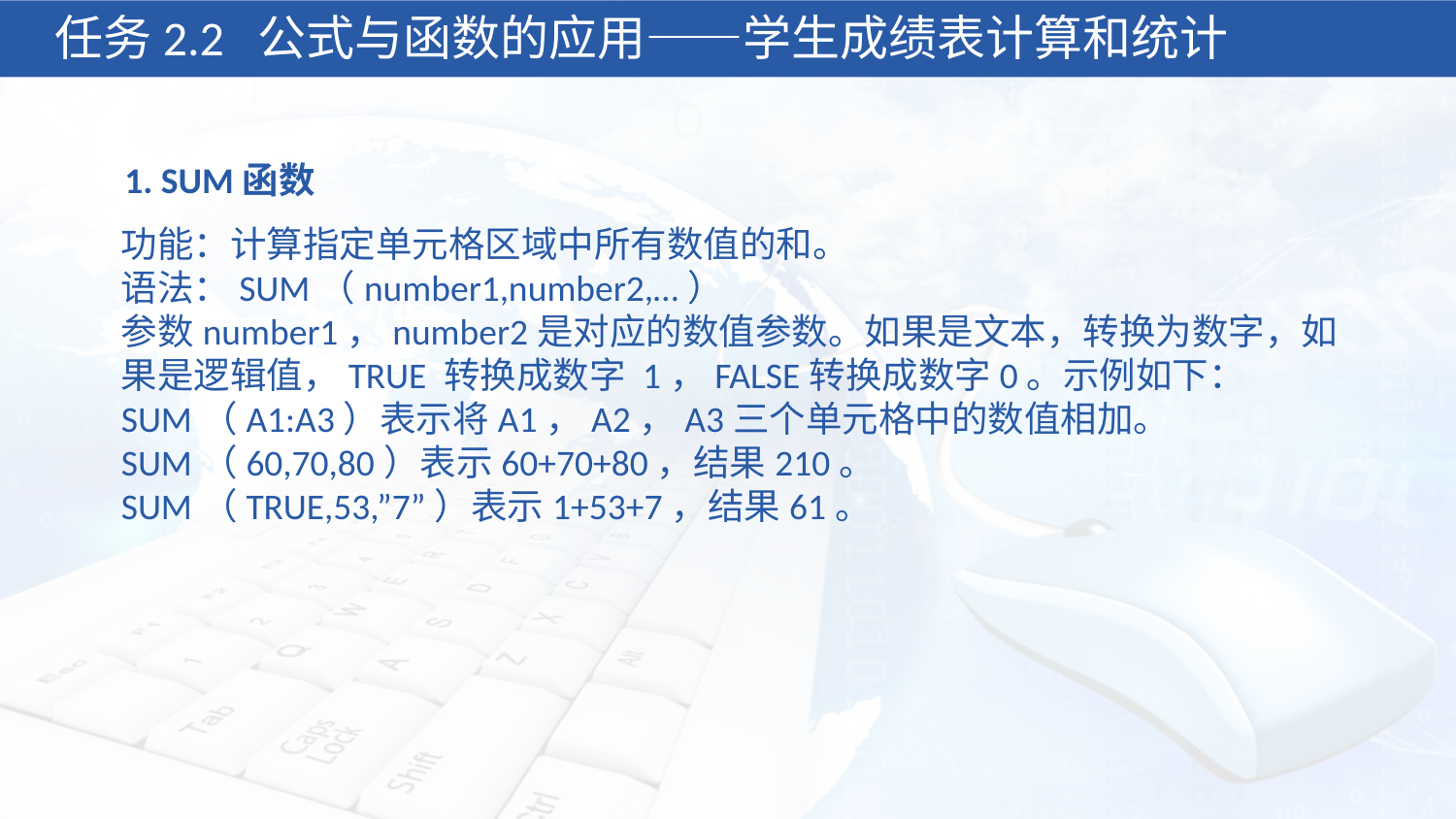

任务2.2  公式与函数的应用——学生成绩表计算和统计
1. SUM函数
功能：计算指定单元格区域中所有数值的和。
语法：SUM（number1,number2,…）
参数number1，number2是对应的数值参数。如果是文本，转换为数字，如果是逻辑值，TRUE 转换成数字 1，FALSE转换成数字0。示例如下：
SUM（A1:A3）表示将A1，A2，A3三个单元格中的数值相加。
SUM（60,70,80）表示60+70+80，结果210。
SUM（TRUE,53,”7”）表示1+53+7，结果61。